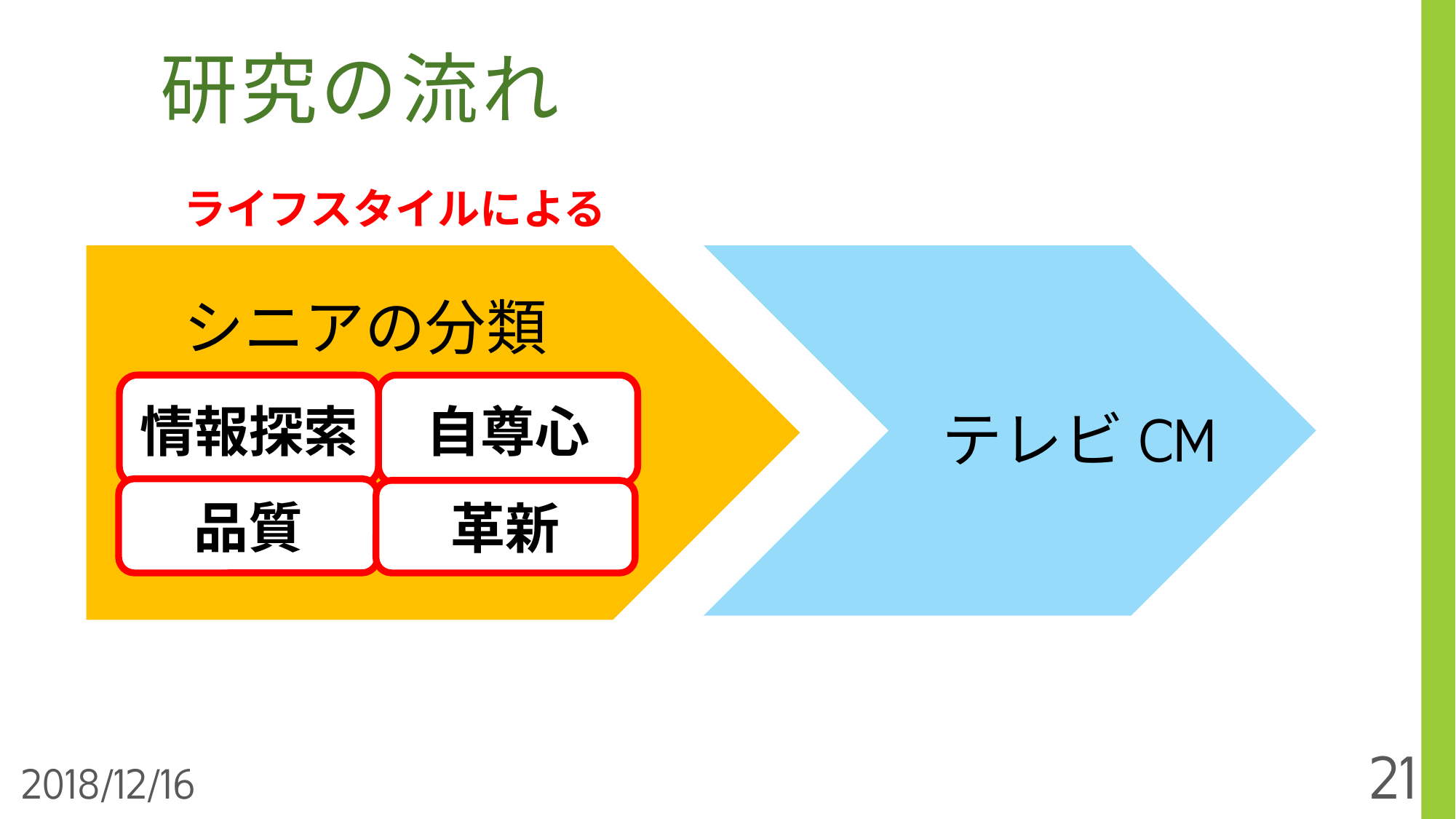

# 研究の流れ
ライフスタイルによる

シニアの分類
情報探索
自尊心
テレビCM
品質
革新
21
2018/12/16